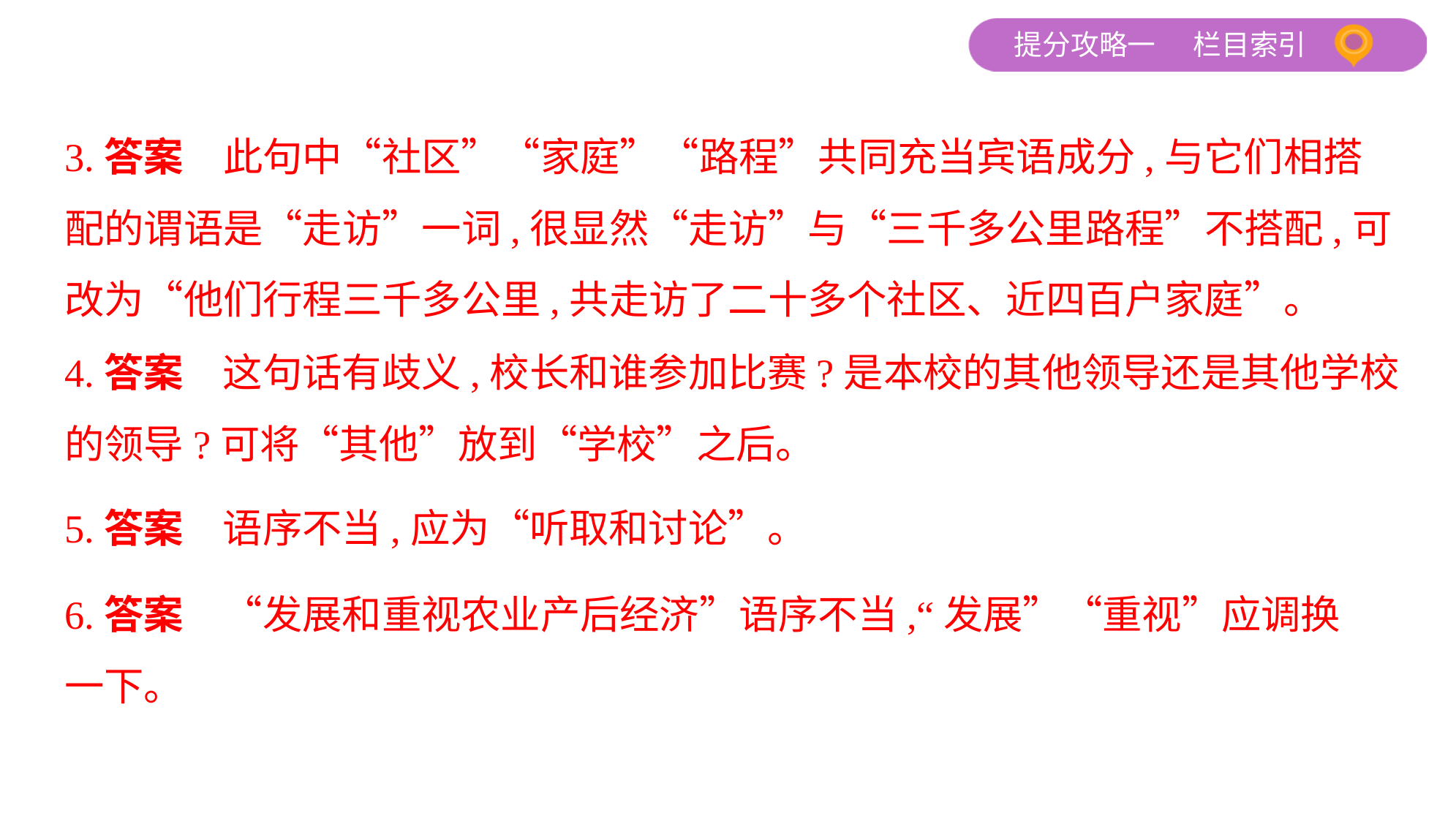

3.答案　此句中“社区”“家庭”“路程”共同充当宾语成分,与它们相搭
配的谓语是“走访”一词,很显然“走访”与“三千多公里路程”不搭配,可
改为“他们行程三千多公里,共走访了二十多个社区、近四百户家庭”。
4.答案　这句话有歧义,校长和谁参加比赛?是本校的其他领导还是其他学校
的领导?可将“其他”放到“学校”之后。
5.答案　语序不当,应为“听取和讨论”。
6.答案　“发展和重视农业产后经济”语序不当,“发展”“重视”应调换
一下。